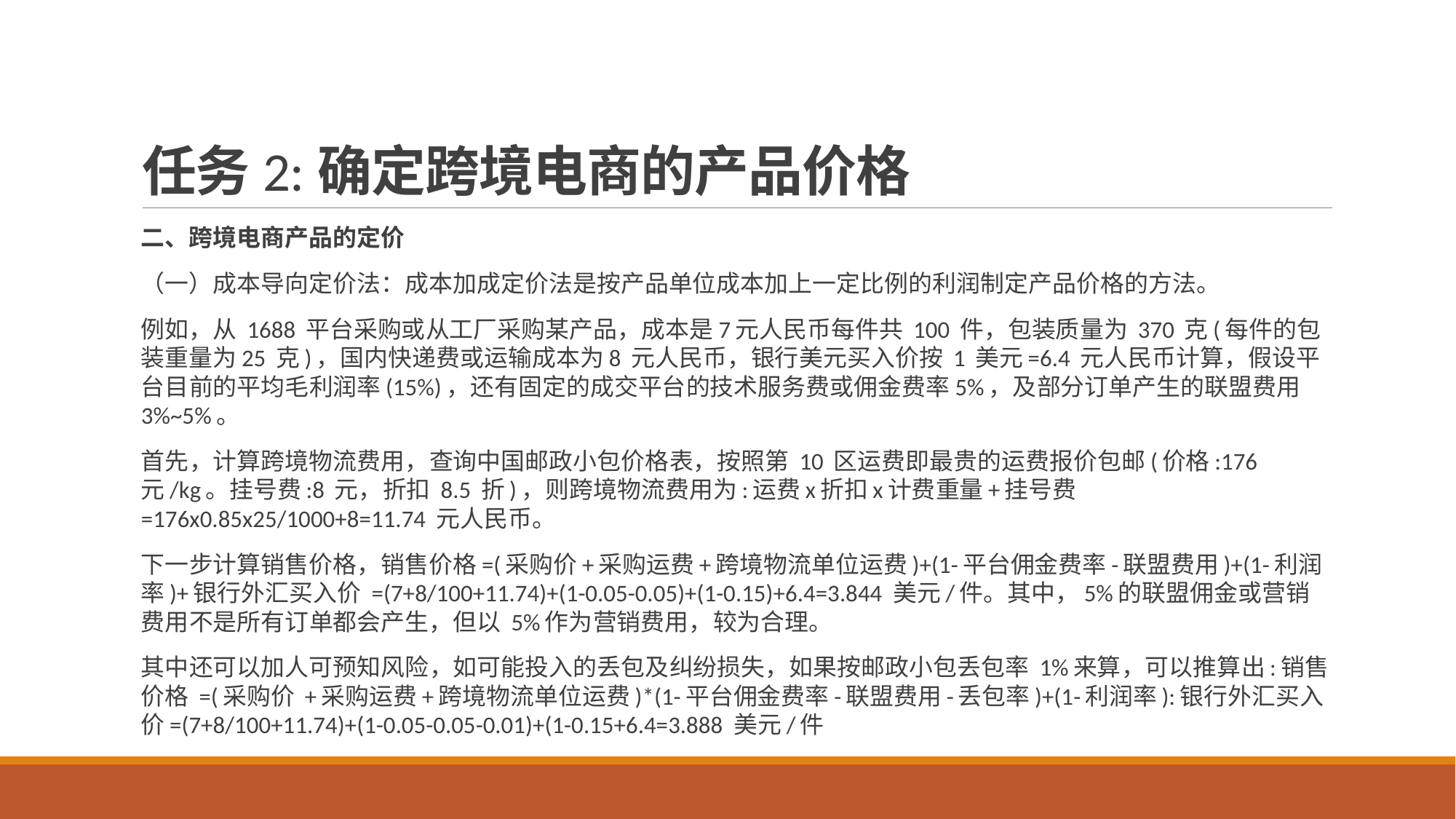

# 任务2:确定跨境电商的产品价格
二、跨境电商产品的定价
（一）成本导向定价法：成本加成定价法是按产品单位成本加上一定比例的利润制定产品价格的方法。
例如，从 1688 平台采购或从工厂采购某产品，成本是7元人民币每件共 100 件，包装质量为 370 克(每件的包装重量为25 克)，国内快递费或运输成本为8 元人民币，银行美元买入价按 1 美元=6.4 元人民币计算，假设平台目前的平均毛利润率(15%)，还有固定的成交平台的技术服务费或佣金费率5%，及部分订单产生的联盟费用3%~5%。
首先，计算跨境物流费用，查询中国邮政小包价格表，按照第 10 区运费即最贵的运费报价包邮(价格:176 元/kg。挂号费:8 元，折扣 8.5 折)，则跨境物流费用为:运费x折扣x计费重量+挂号费=176x0.85x25/1000+8=11.74 元人民币。
下一步计算销售价格，销售价格=(采购价+采购运费+跨境物流单位运费)+(1-平台佣金费率-联盟费用)+(1-利润率)+银行外汇买入价 =(7+8/100+11.74)+(1-0.05-0.05)+(1-0.15)+6.4=3.844 美元/件。其中，5%的联盟佣金或营销费用不是所有订单都会产生，但以 5%作为营销费用，较为合理。
其中还可以加人可预知风险，如可能投入的丢包及纠纷损失，如果按邮政小包丢包率 1%来算，可以推算出:销售价格 =(采购价 +采购运费+跨境物流单位运费)*(1-平台佣金费率-联盟费用-丢包率)+(1-利润率):银行外汇买入价=(7+8/100+11.74)+(1-0.05-0.05-0.01)+(1-0.15+6.4=3.888 美元/件